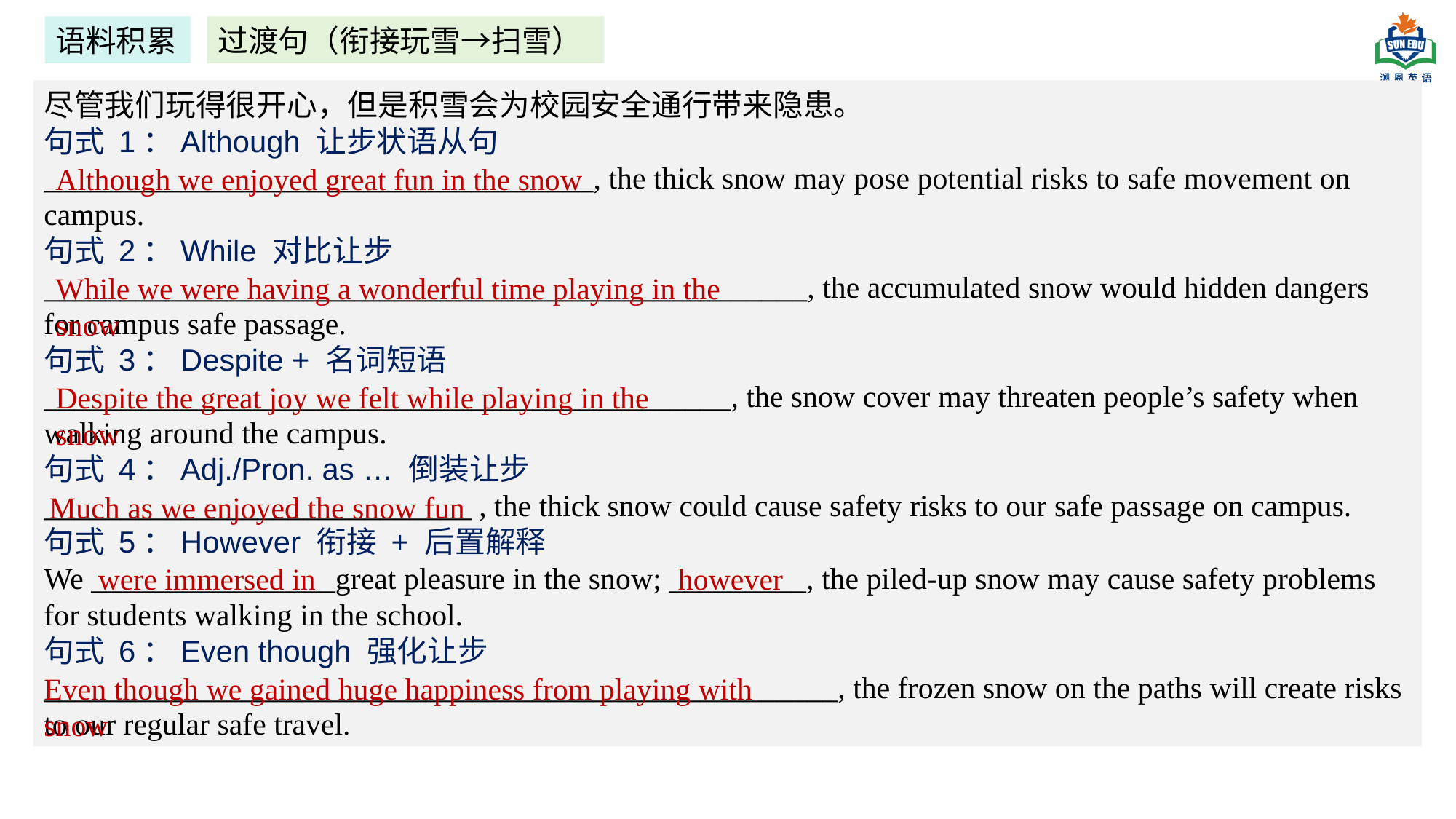

语料积累
过渡句（衔接玩雪→扫雪）
尽管我们玩得很开心，但是积雪会为校园安全通行带来隐患。
句式 1：Although 让步状语从句
____________________________________, the thick snow may pose potential risks to safe movement on campus.
句式 2：While 对比让步
__________________________________________________, the accumulated snow would hidden dangers for campus safe passage.
句式 3：Despite + 名词短语
_____________________________________________, the snow cover may threaten people’s safety when walking around the campus.
句式 4：Adj./Pron. as … 倒装让步
____________________________ , the thick snow could cause safety risks to our safe passage on campus.
句式 5：However 衔接 + 后置解释
We ________________great pleasure in the snow; _________, the piled-up snow may cause safety problems for students walking in the school.
句式 6：Even though 强化让步
____________________________________________________, the frozen snow on the paths will create risks to our regular safe travel.
Although we enjoyed great fun in the snow
While we were having a wonderful time playing in the snow
Despite the great joy we felt while playing in the snow
Much as we enjoyed the snow fun
were immersed in
however
Even though we gained huge happiness from playing with snow